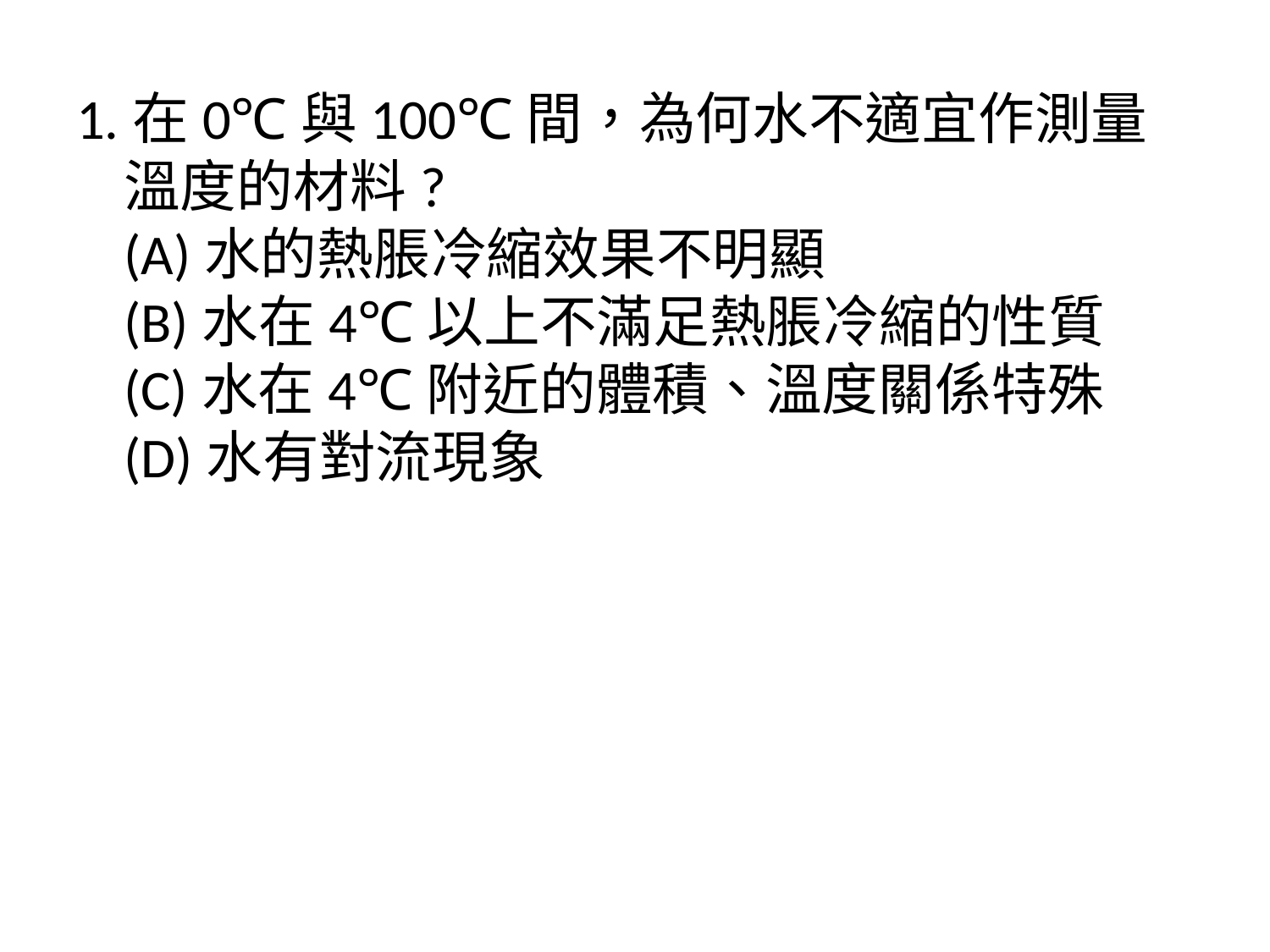

1.在0℃與100℃間，為何水不適宜作測量溫度的材料?
(A)水的熱脹冷縮效果不明顯
(B)水在4℃以上不滿足熱脹冷縮的性質
(C)水在4℃附近的體積、溫度關係特殊
(D)水有對流現象